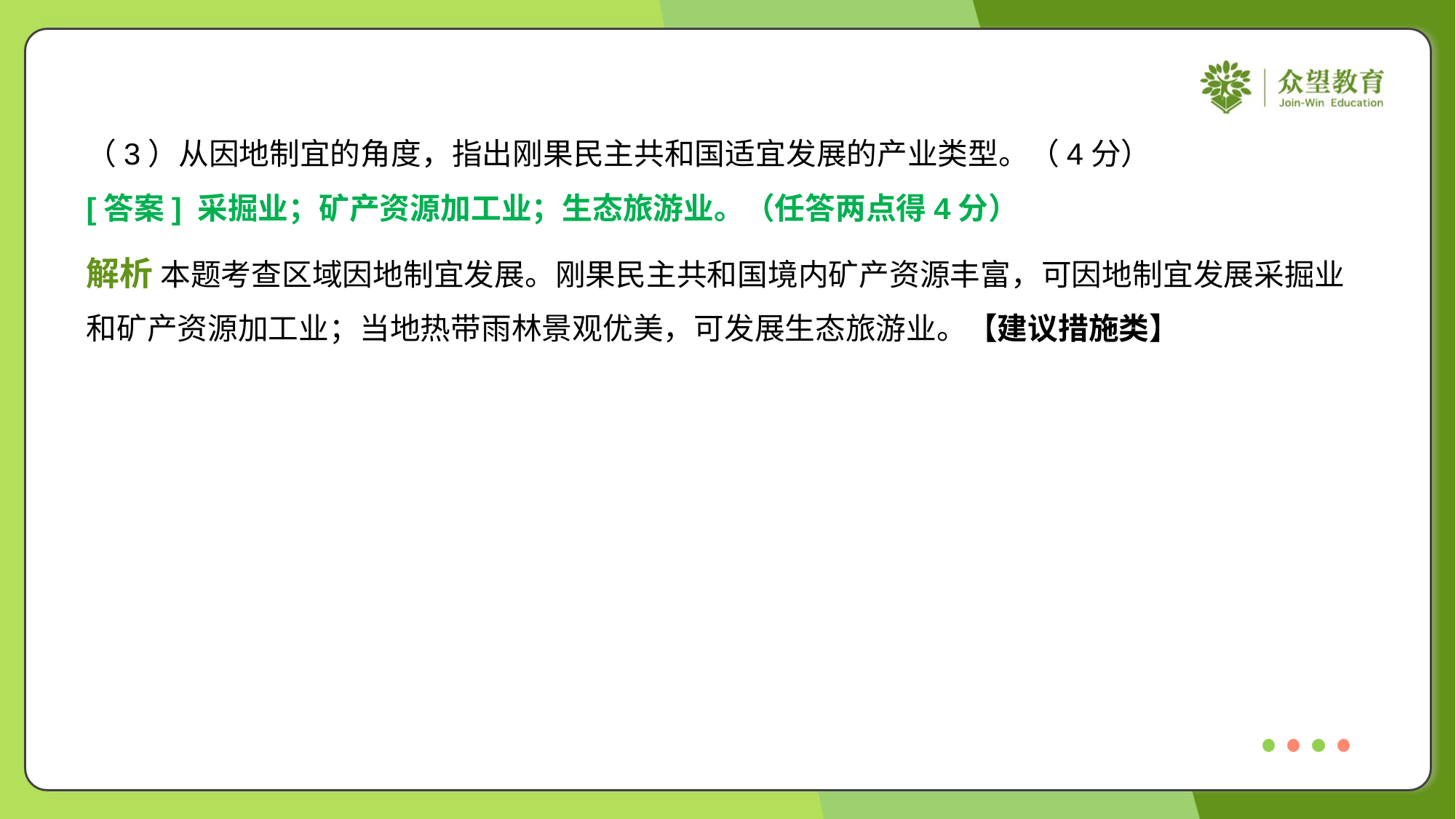

（3）从因地制宜的角度，指出刚果民主共和国适宜发展的产业类型。（4分）
[答案] 采掘业；矿产资源加工业；生态旅游业。（任答两点得4分）
解析 本题考查区域因地制宜发展。刚果民主共和国境内矿产资源丰富，可因地制宜发展采掘业
和矿产资源加工业；当地热带雨林景观优美，可发展生态旅游业。【建议措施类】